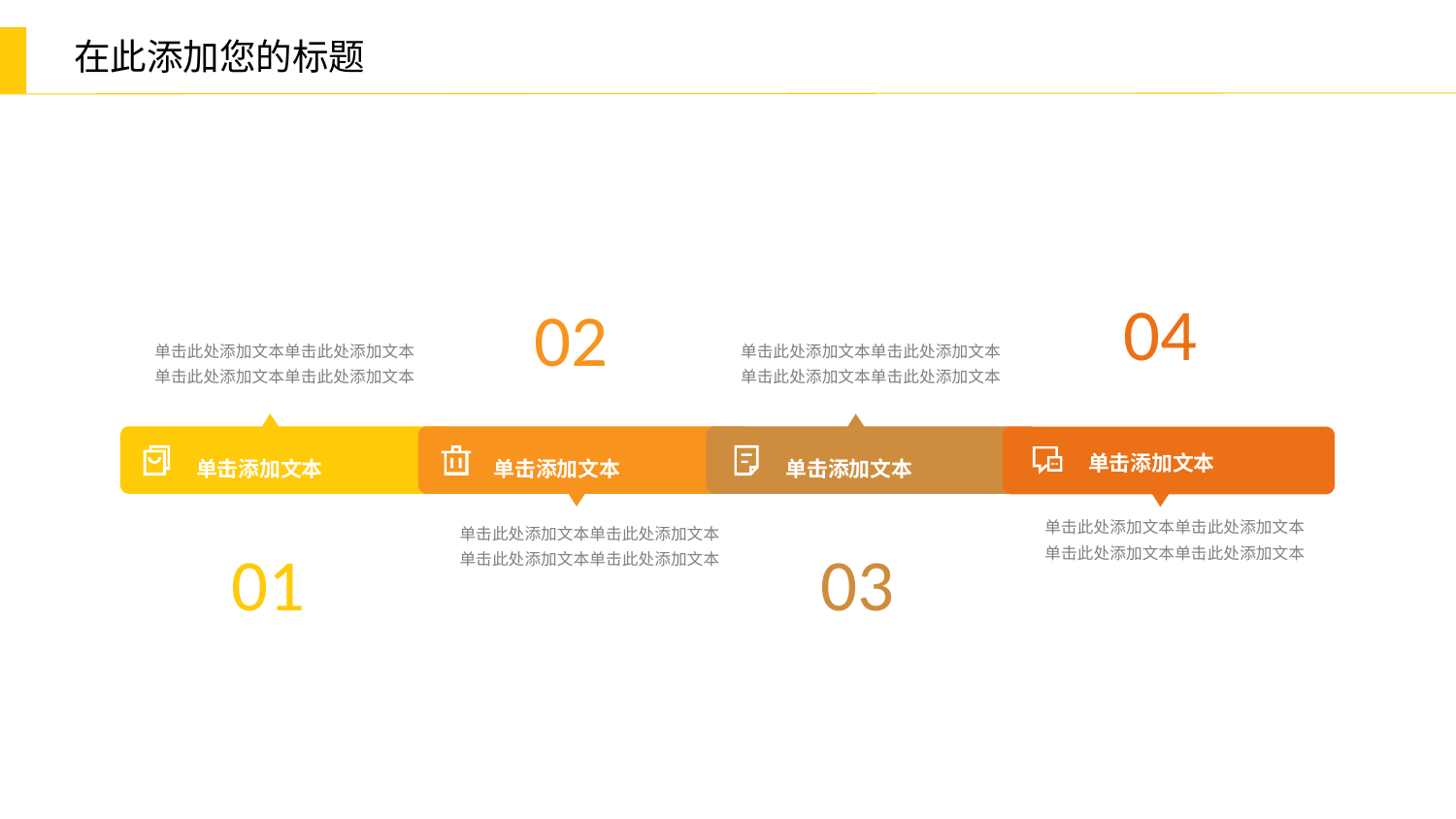

04
02
单击此处添加文本单击此处添加文本
单击此处添加文本单击此处添加文本
单击此处添加文本单击此处添加文本
单击此处添加文本单击此处添加文本

单击添加文本
单击添加文本
单击添加文本
单击添加文本

单击此处添加文本单击此处添加文本
单击此处添加文本单击此处添加文本
单击此处添加文本单击此处添加文本
单击此处添加文本单击此处添加文本
01
03